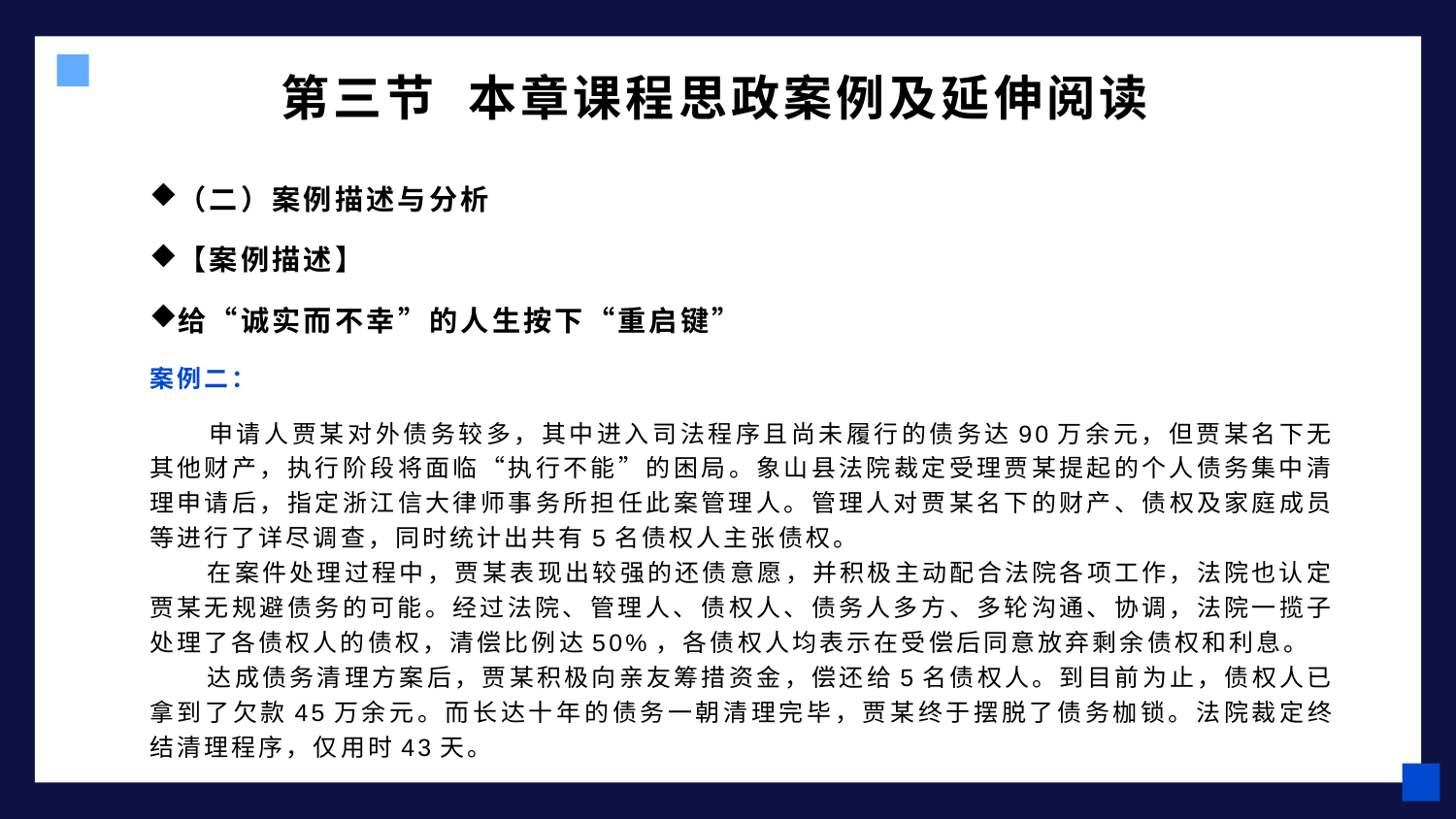

# 第三节  本章课程思政案例及延伸阅读
（二）案例描述与分析
【案例描述】
给“诚实而不幸”的人生按下“重启键”
案例二：
      申请人贾某对外债务较多，其中进入司法程序且尚未履行的债务达90万余元，但贾某名下无其他财产，执行阶段将面临“执行不能”的困局。象山县法院裁定受理贾某提起的个人债务集中清理申请后，指定浙江信大律师事务所担任此案管理人。管理人对贾某名下的财产、债权及家庭成员等进行了详尽调查，同时统计出共有5名债权人主张债权。
      在案件处理过程中，贾某表现出较强的还债意愿，并积极主动配合法院各项工作，法院也认定贾某无规避债务的可能。经过法院、管理人、债权人、债务人多方、多轮沟通、协调，法院一揽子处理了各债权人的债权，清偿比例达50%，各债权人均表示在受偿后同意放弃剩余债权和利息。
      达成债务清理方案后，贾某积极向亲友筹措资金，偿还给5名债权人。到目前为止，债权人已拿到了欠款45万余元。而长达十年的债务一朝清理完毕，贾某终于摆脱了债务枷锁。法院裁定终结清理程序，仅用时43天。